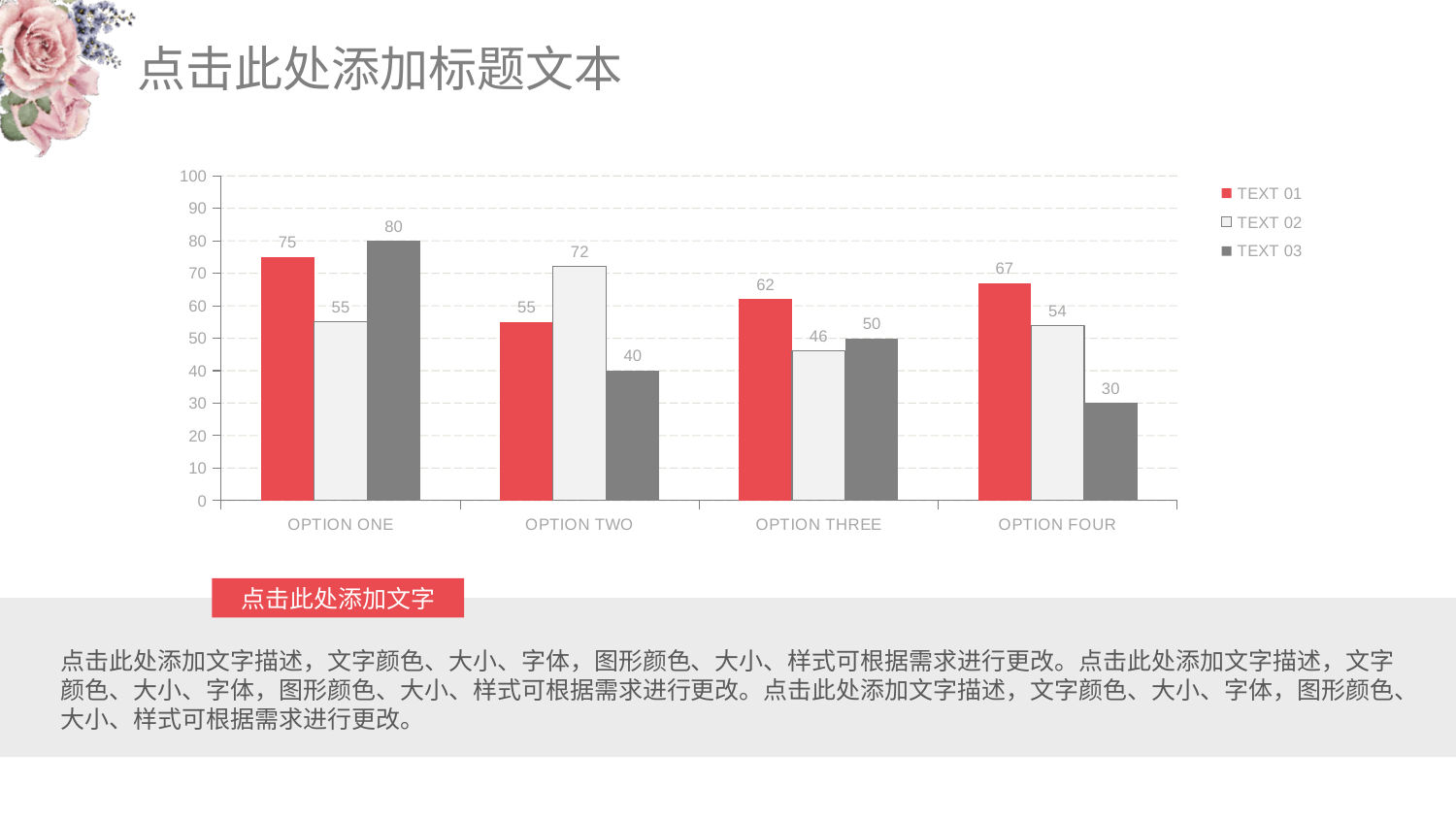

点击此处添加标题文本

### Chart

| Category | TEXT 01 | TEXT 02 | TEXT 03 |
|---|---|---|---|
| OPTION ONE | 75.0 | 55.0 | 80.0 |
| OPTION TWO | 55.0 | 72.0 | 40.0 |
| OPTION THREE | 62.0 | 46.0 | 50.0 |
| OPTION FOUR | 67.0 | 54.0 | 30.0 |
点击此处添加文字

点击此处添加文字描述，文字颜色、大小、字体，图形颜色、大小、样式可根据需求进行更改。点击此处添加文字描述，文字颜色、大小、字体，图形颜色、大小、样式可根据需求进行更改。点击此处添加文字描述，文字颜色、大小、字体，图形颜色、大小、样式可根据需求进行更改。